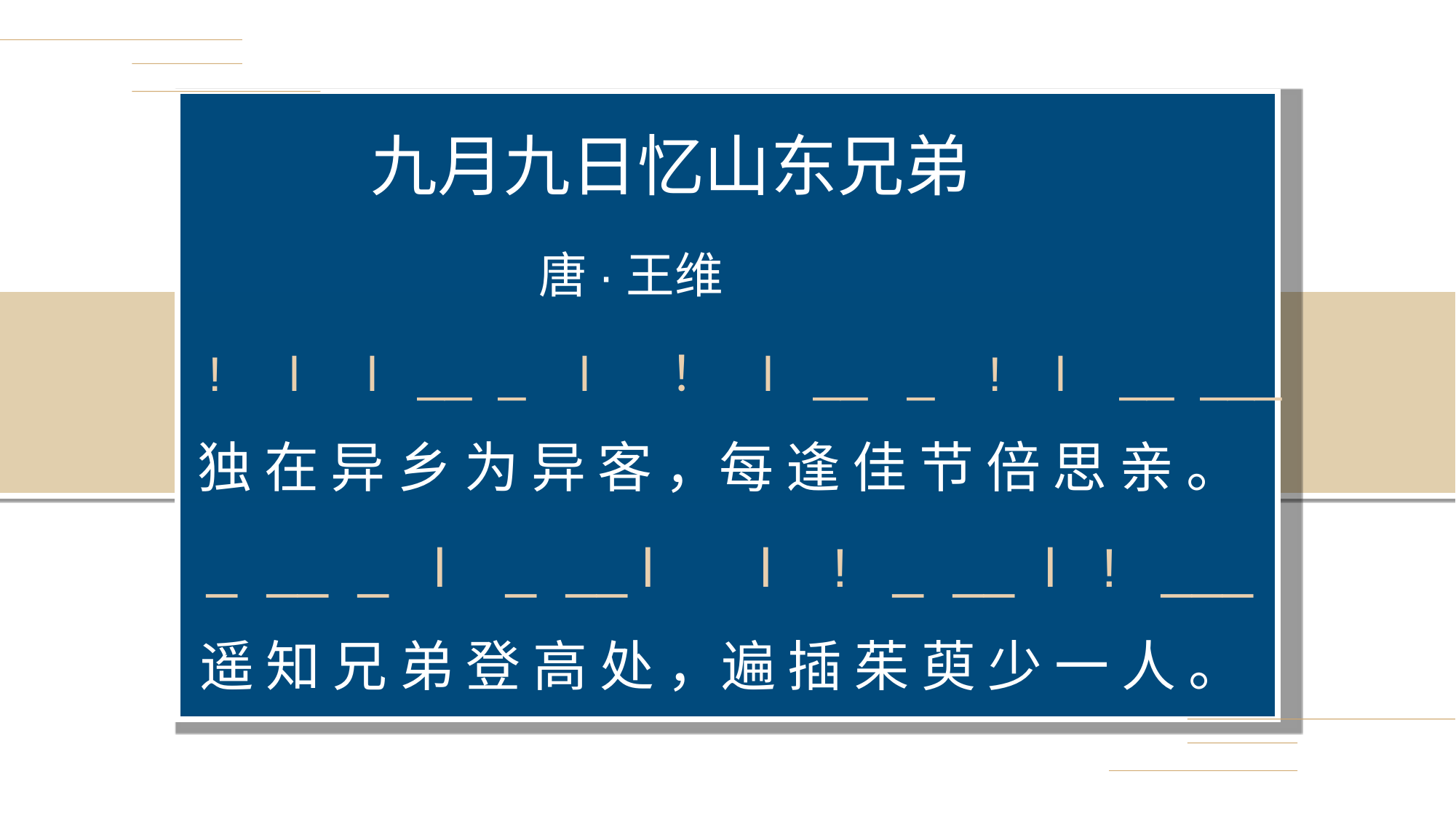

九月九日忆山东兄弟
                                       唐·王维
        !     l     l   __  _    l     ！   l   __   _    !    l    __  ___
      独 在 异 乡 为 异 客 ，每 逢 佳 节 倍 思 亲 。
       _  __  _   l    _  __ l       l    !   _  __  l   !   ___
       遥 知 兄 弟 登 高 处 ，遍 插 茱 萸 少 一 人 。